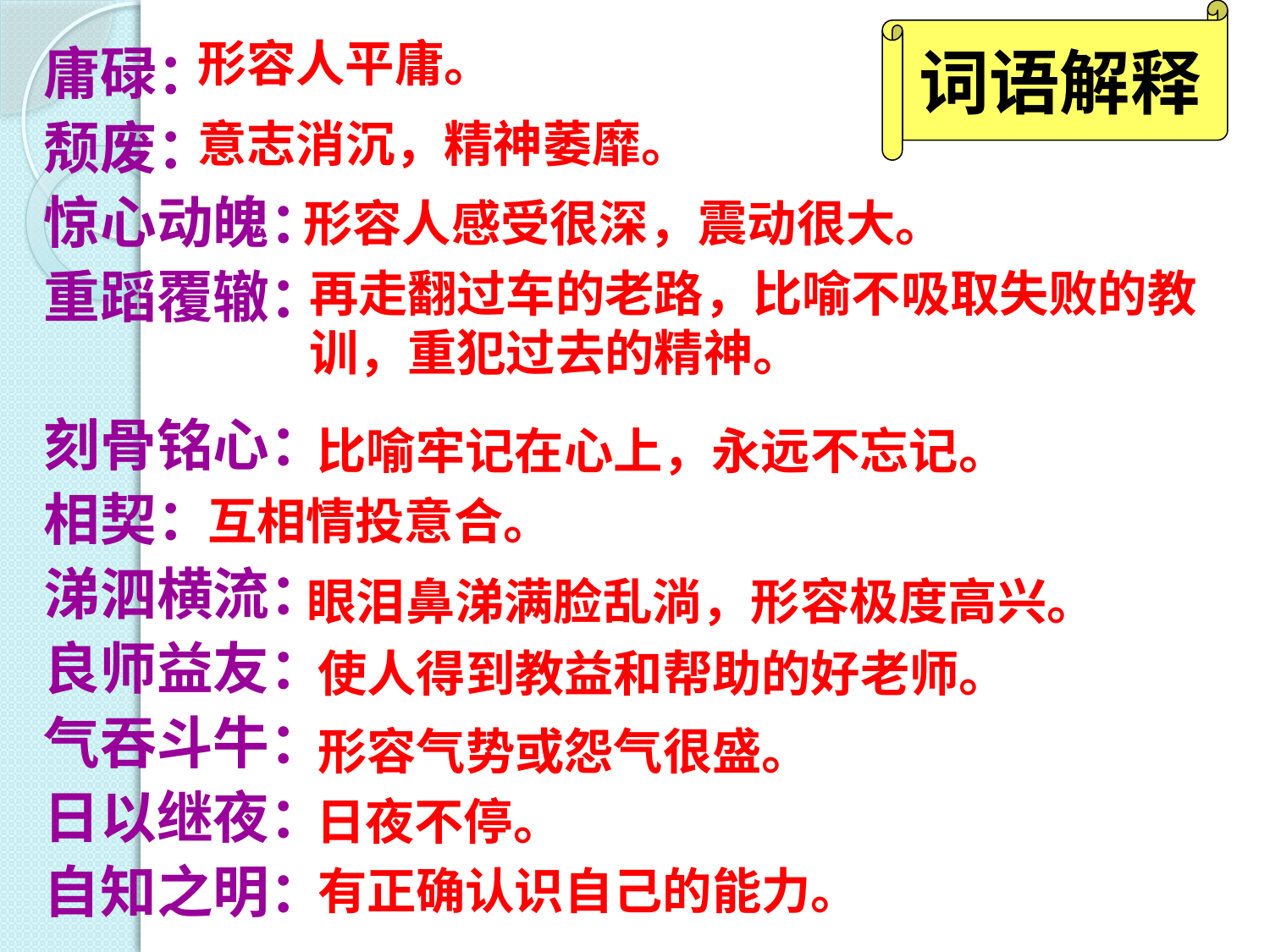

词语解释
庸碌：
颓废：
惊心动魄：
重蹈覆辙：

刻骨铭心：
相契：
涕泗横流：
良师益友：气吞斗牛：日以继夜：自知之明：
形容人平庸。
意志消沉，精神萎靡。
形容人感受很深，震动很大。
再走翻过车的老路，比喻不吸取失败的教训，重犯过去的精神。
比喻牢记在心上，永远不忘记。
互相情投意合。
眼泪鼻涕满脸乱淌，形容极度高兴。
使人得到教益和帮助的好老师。
形容气势或怨气很盛。
日夜不停。
有正确认识自己的能力。